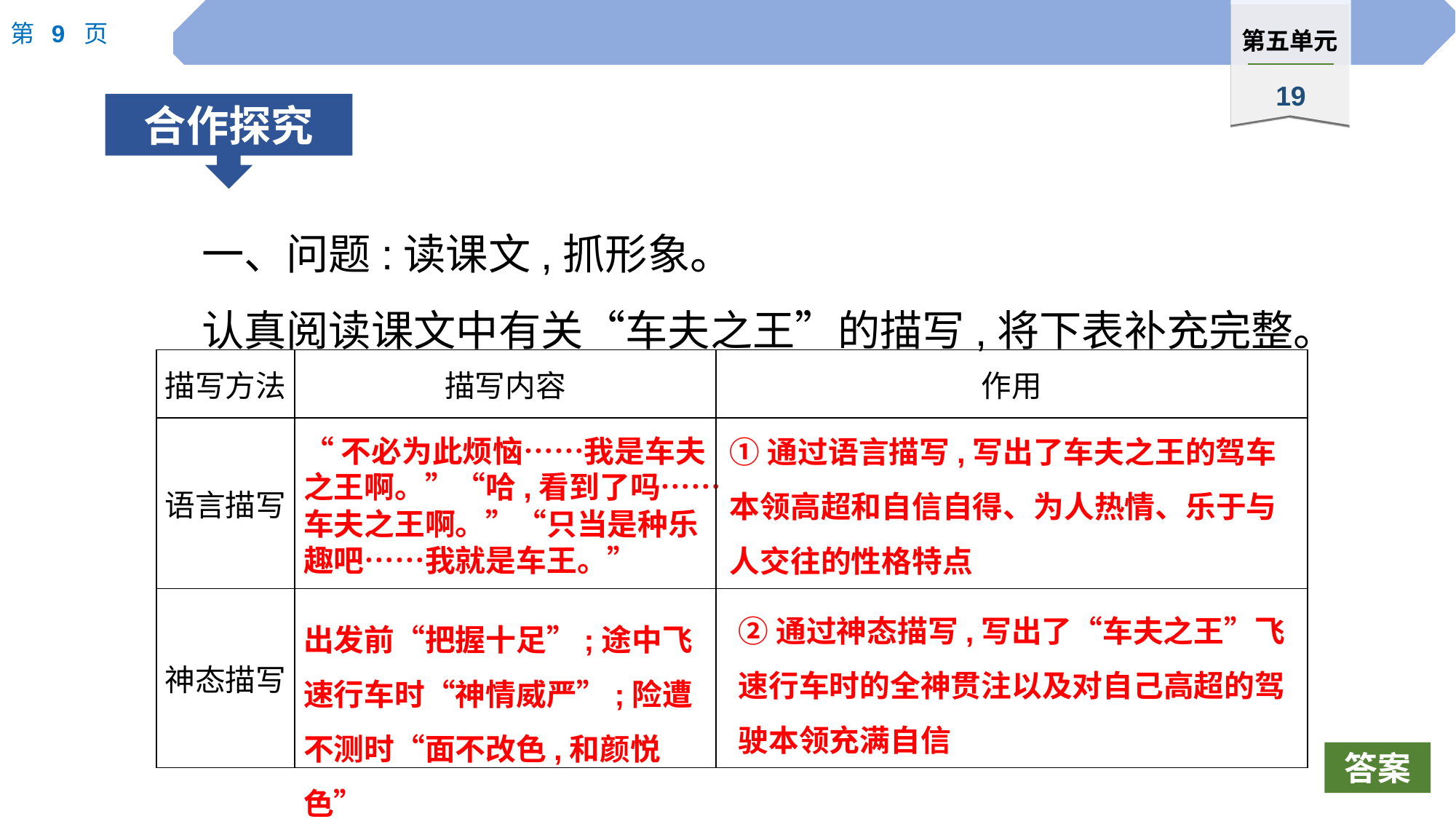

一、问题:读课文,抓形象。
认真阅读课文中有关“车夫之王”的描写,将下表补充完整。
| 描写方法 | 描写内容 | 作用 |
| --- | --- | --- |
| 语言描写 |  |  |
| 神态描写 |  |  |
①通过语言描写,写出了车夫之王的驾车本领高超和自信自得、为人热情、乐于与人交往的性格特点
“不必为此烦恼……我是车夫之王啊。”“哈,看到了吗……车夫之王啊。”“只当是种乐趣吧……我就是车王。”
②通过神态描写,写出了“车夫之王”飞速行车时的全神贯注以及对自己高超的驾驶本领充满自信
出发前“把握十足”;途中飞速行车时“神情威严”;险遭不测时“面不改色,和颜悦色”
答案